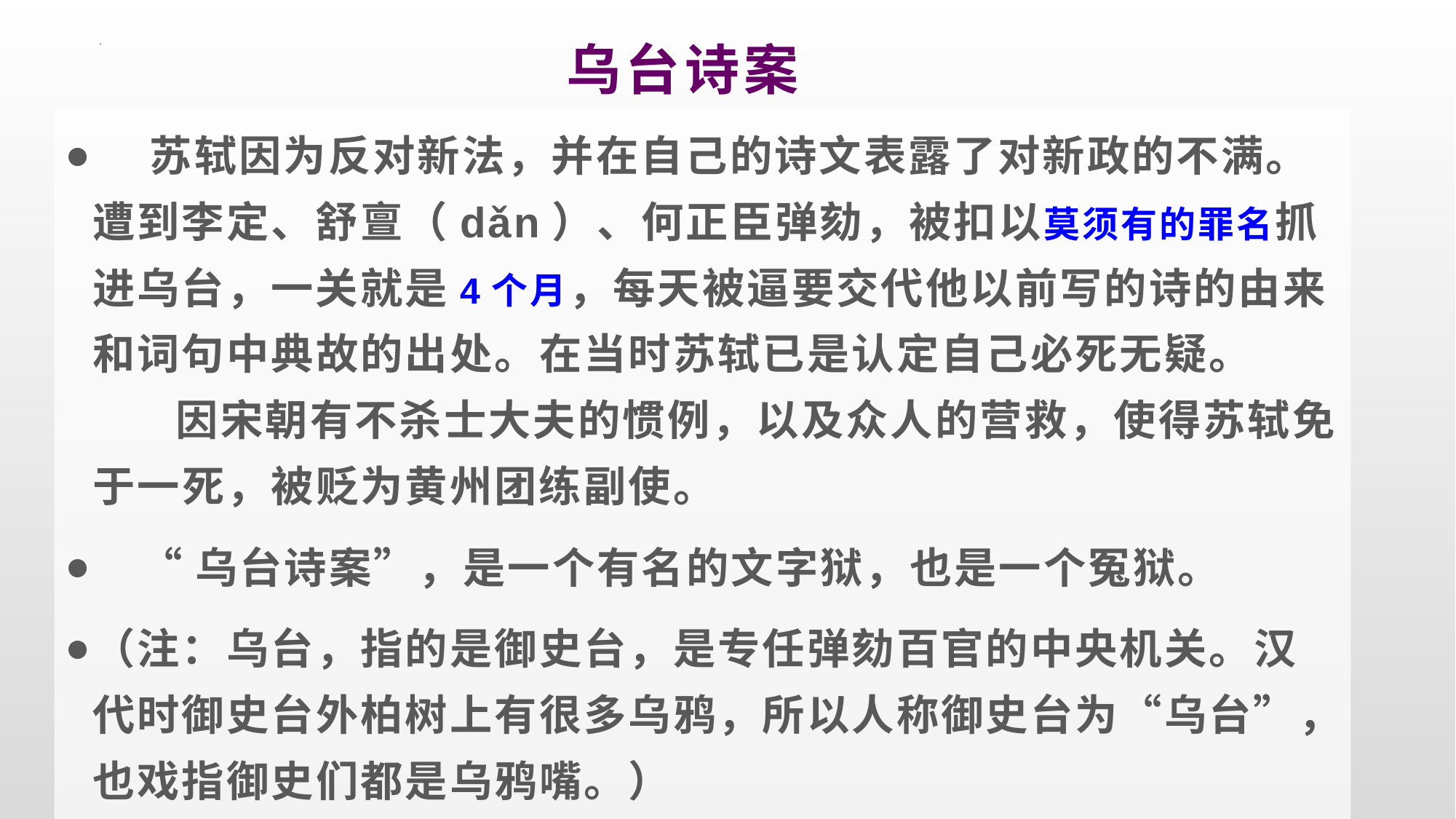

乌台诗案
    苏轼因为反对新法，并在自己的诗文表露了对新政的不满。遭到李定、舒亶（dǎn）、何正臣弹劾，被扣以莫须有的罪名抓进乌台，一关就是4个月，每天被逼要交代他以前写的诗的由来和词句中典故的出处。在当时苏轼已是认定自己必死无疑。
       因宋朝有不杀士大夫的惯例，以及众人的营救，使得苏轼免于一死，被贬为黄州团练副使。
    “乌台诗案”，是一个有名的文字狱，也是一个冤狱。
（注：乌台，指的是御史台，是专任弹劾百官的中央机关。汉代时御史台外柏树上有很多乌鸦，所以人称御史台为“乌台”，也戏指御史们都是乌鸦嘴。）